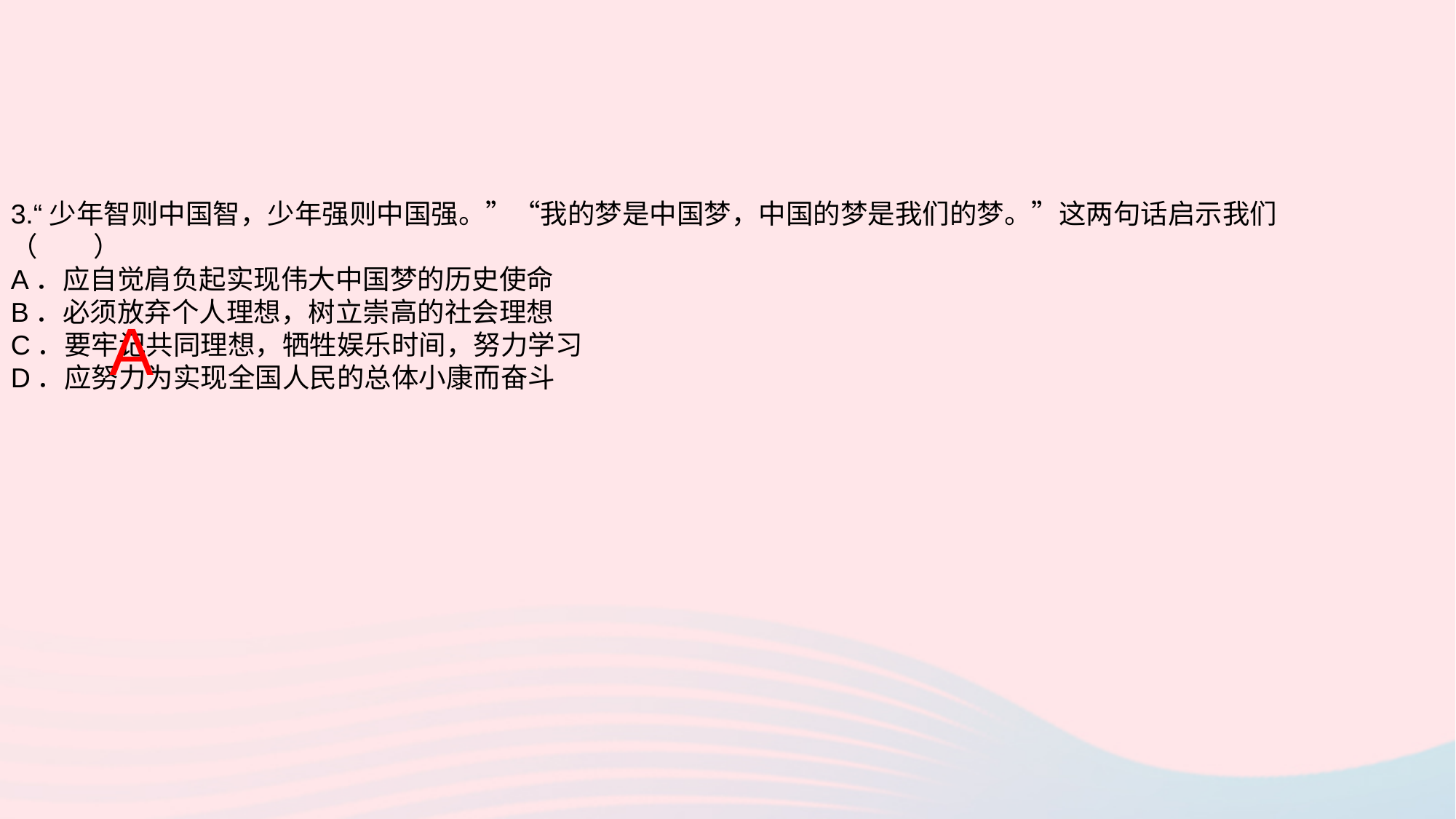

3.“少年智则中国智，少年强则中国强。”“我的梦是中国梦，中国的梦是我们的梦。”这两句话启示我们  （         ）
A．应自觉肩负起实现伟大中国梦的历史使命
B．必须放弃个人理想，树立崇高的社会理想
C．要牢记共同理想，牺牲娱乐时间，努力学习
D．应努力为实现全国人民的总体小康而奋斗
A